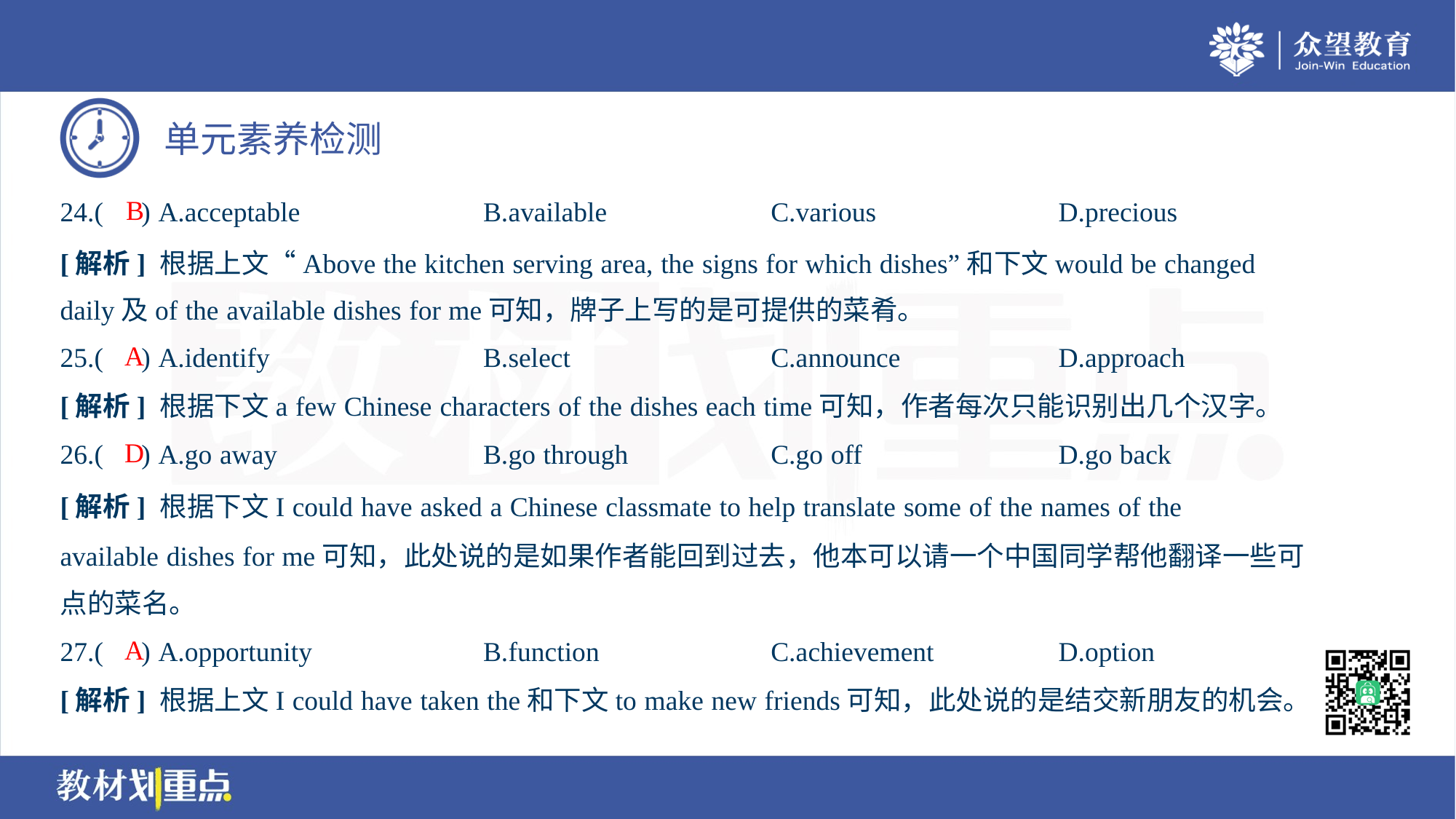

B
24.(     ) A.acceptable	B.available	C.various	D.precious
[解析] 根据上文“Above the kitchen serving area, the signs for which dishes”和下文would be changed
daily及of the available dishes for me可知，牌子上写的是可提供的菜肴。
A
25.(     ) A.identify	B.select	C.announce	D.approach
[解析] 根据下文a few Chinese characters of the dishes each time可知，作者每次只能识别出几个汉字。
D
26.(     ) A.go away	B.go through	C.go off	D.go back
[解析] 根据下文I could have asked a Chinese classmate to help translate some of the names of the
available dishes for me可知，此处说的是如果作者能回到过去，他本可以请一个中国同学帮他翻译一些可
点的菜名。
A
27.(     ) A.opportunity	B.function	C.achievement	D.option
[解析] 根据上文I could have taken the和下文to make new friends可知，此处说的是结交新朋友的机会。